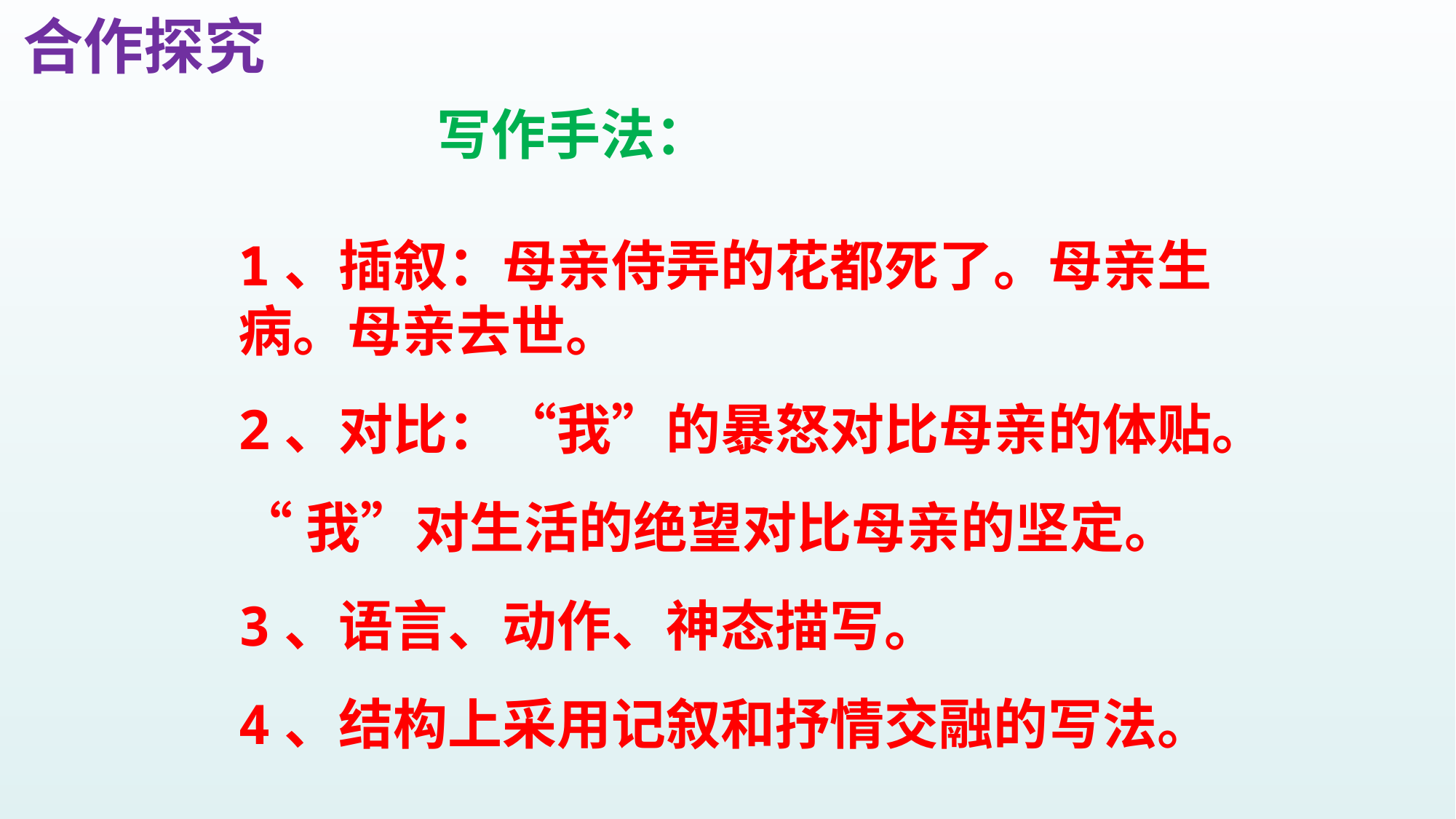

合作探究
               写作手法：

1、插叙：母亲侍弄的花都死了。母亲生病。母亲去世。
2、对比：“我”的暴怒对比母亲的体贴。
“我”对生活的绝望对比母亲的坚定。
3、语言、动作、神态描写。
4、结构上采用记叙和抒情交融的写法。